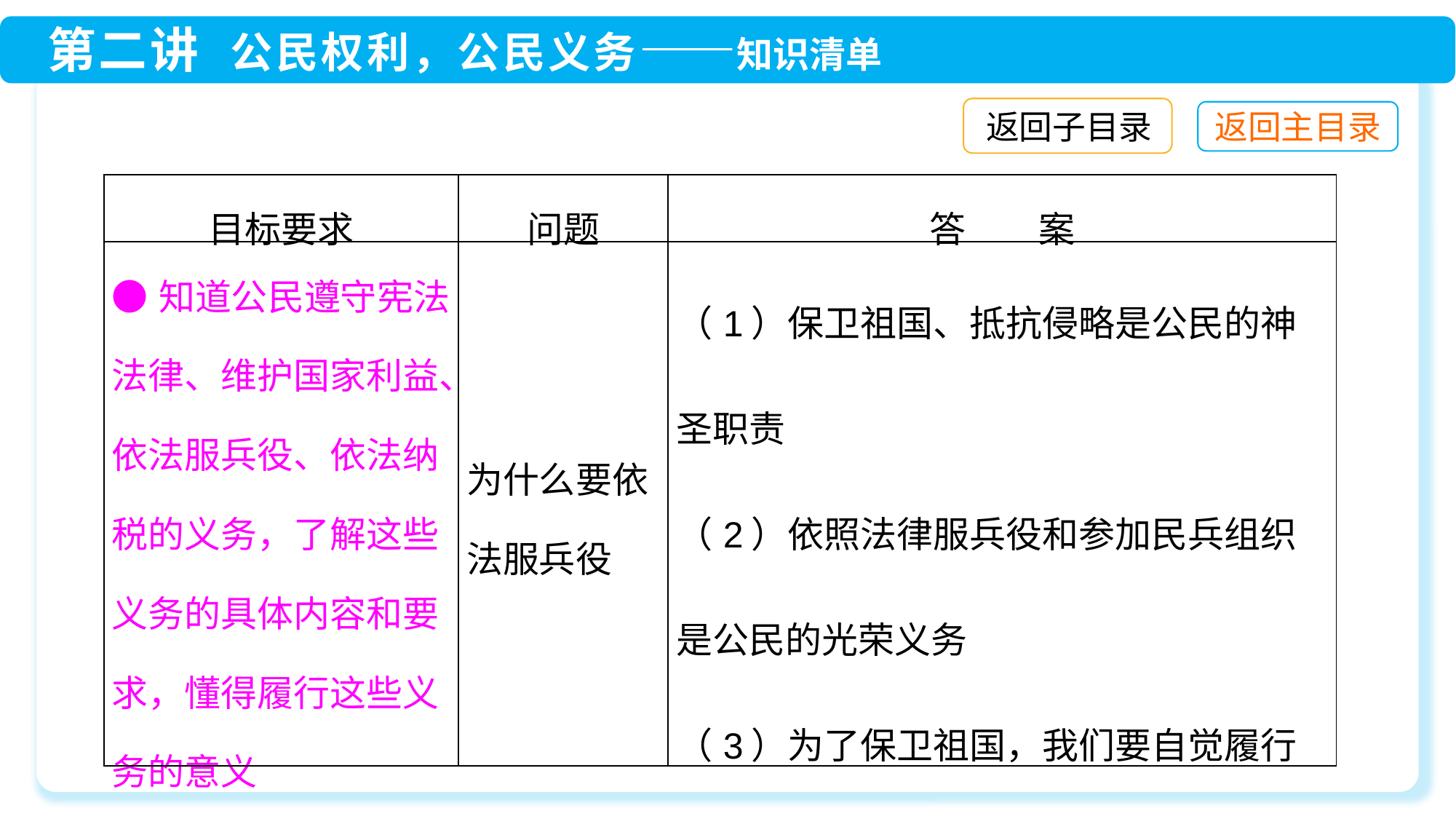

返回子目录
| 目标要求 | 问题 | 答　　案 |
| --- | --- | --- |
| ●知道公民遵守宪法法律、维护国家利益、依法服兵役、依法纳税的义务，了解这些义务的具体内容和要求，懂得履行这些义务的意义 | 为什么要依法服兵役 | （1）保卫祖国、抵抗侵略是公民的神圣职责 （2）依照法律服兵役和参加民兵组织是公民的光荣义务 （3）为了保卫祖国，我们要自觉履行这项义务 |